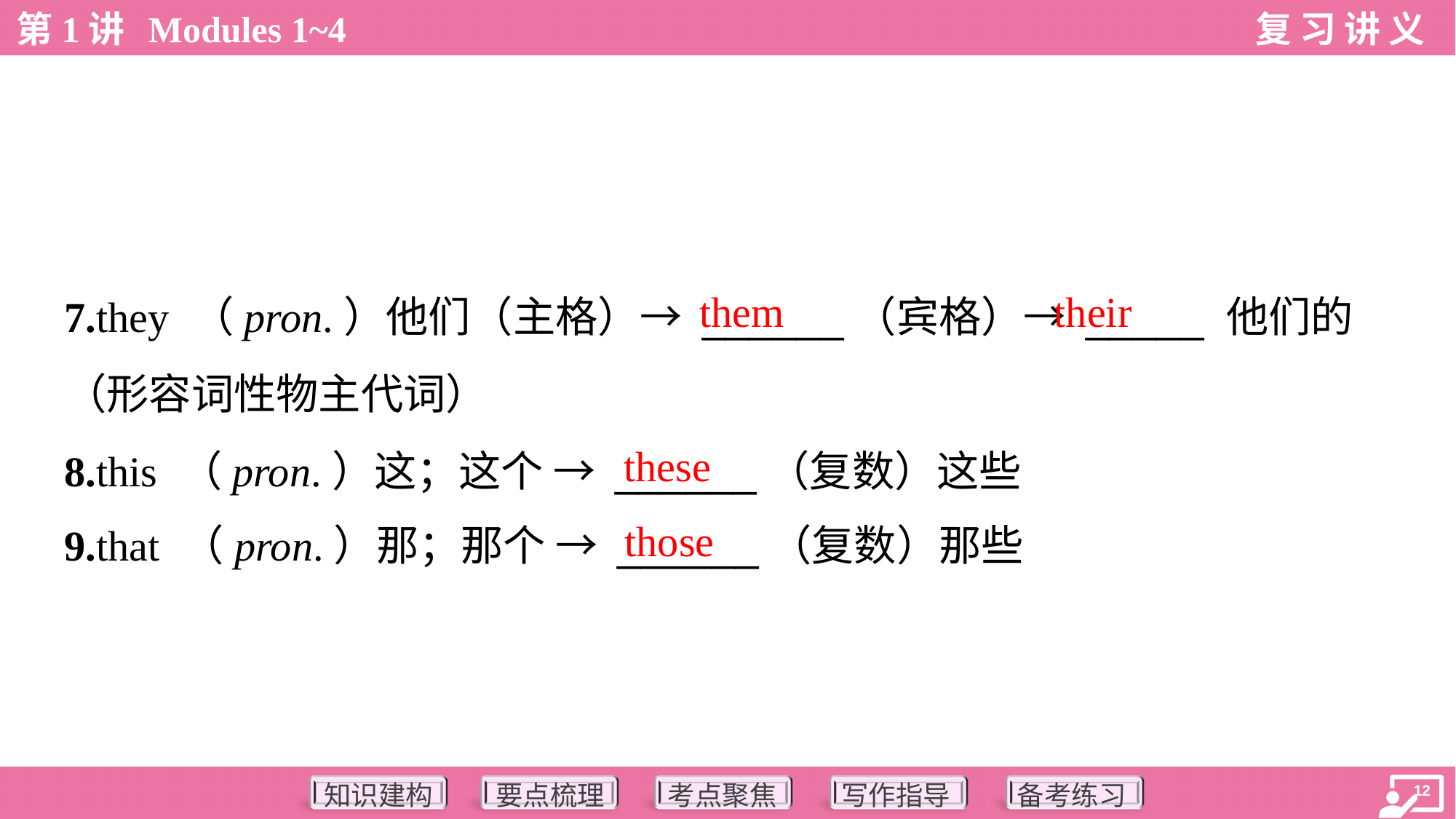

them
their
7.they （pron.）他们（主格）→ ______（宾格）→ _____ 他们的
（形容词性物主代词）
8.this （pron.）这；这个 → ______（复数）这些
9.that （pron.）那；那个 → ______（复数）那些
these
those